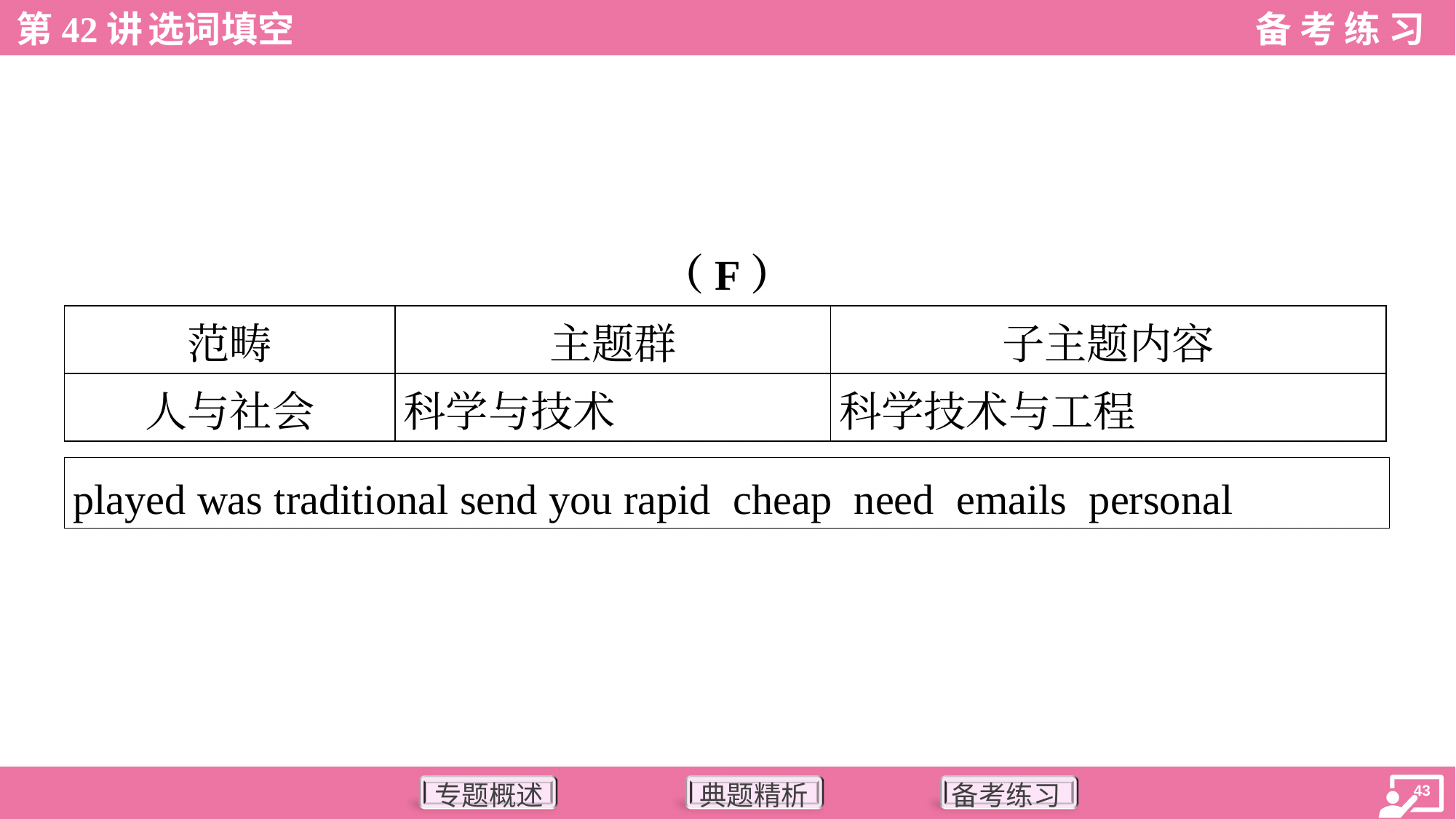

（F）
| 范畴 | 主题群 | 子主题内容 |
| --- | --- | --- |
| 人与社会 | 科学与技术 | 科学技术与工程 |
| played was traditional send you rapid cheap need emails personal |
| --- |